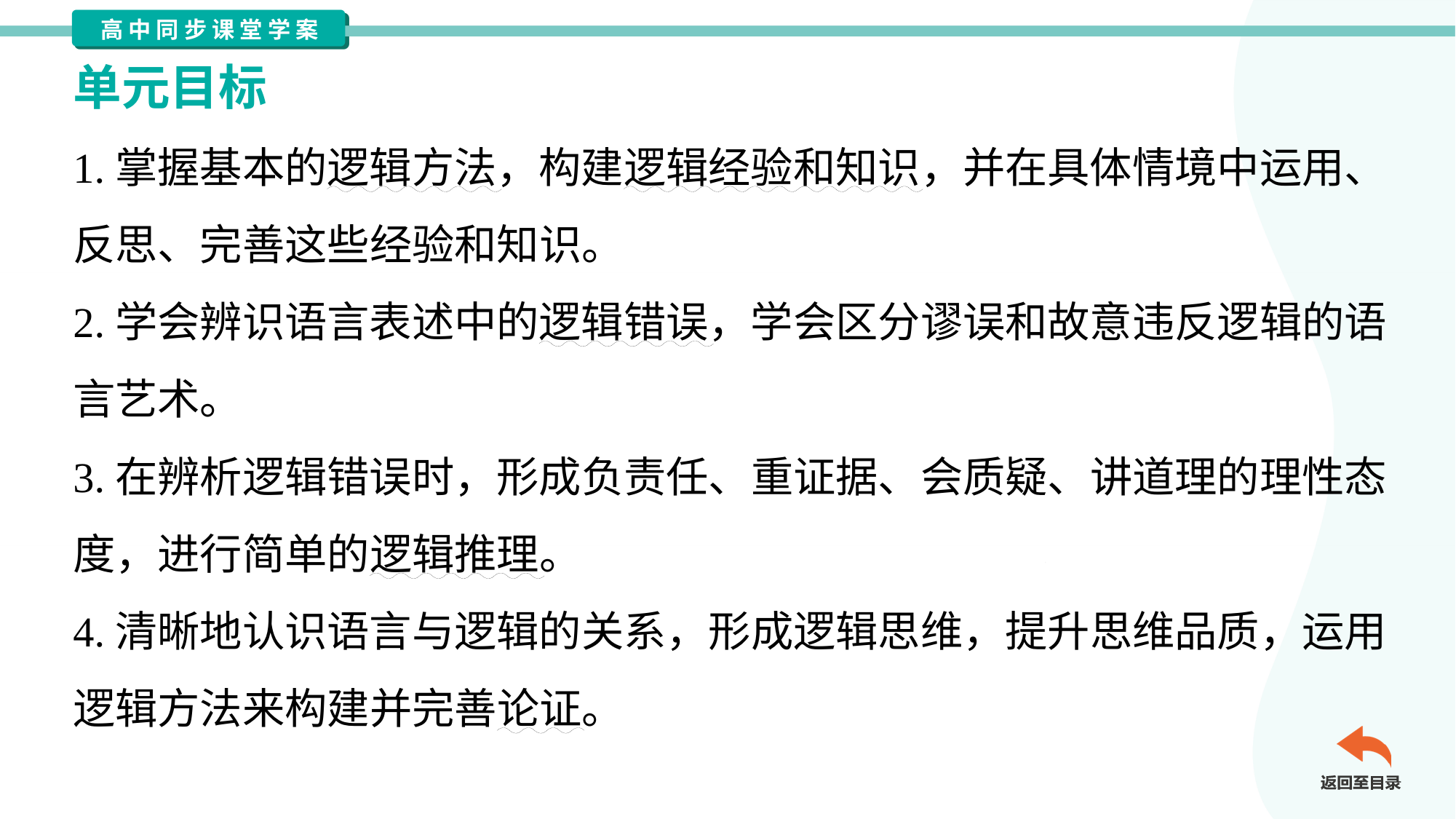

单元目标
1.掌握基本的逻辑方法，构建逻辑经验和知识，并在具体情境中运用、
反思、完善这些经验和知识。
2.学会辨识语言表述中的逻辑错误，学会区分谬误和故意违反逻辑的语
言艺术。
3.在辨析逻辑错误时，形成负责任、重证据、会质疑、讲道理的理性态
度，进行简单的逻辑推理。
4.清晰地认识语言与逻辑的关系，形成逻辑思维，提升思维品质，运用
逻辑方法来构建并完善论证。